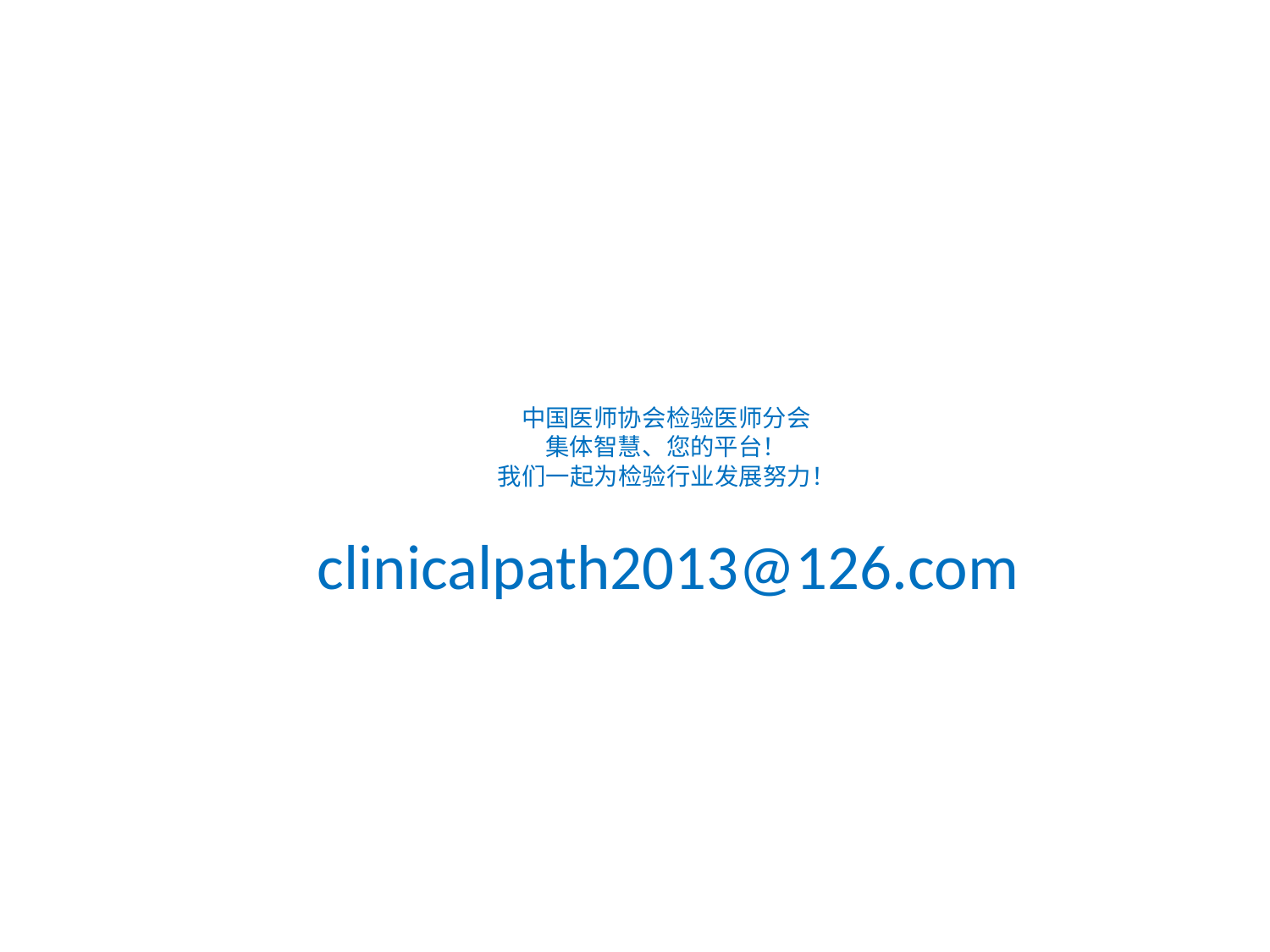

# 中国医师协会检验医师分会 集体智慧、您的平台！ 我们一起为检验行业发展努力！
clinicalpath2013@126.com